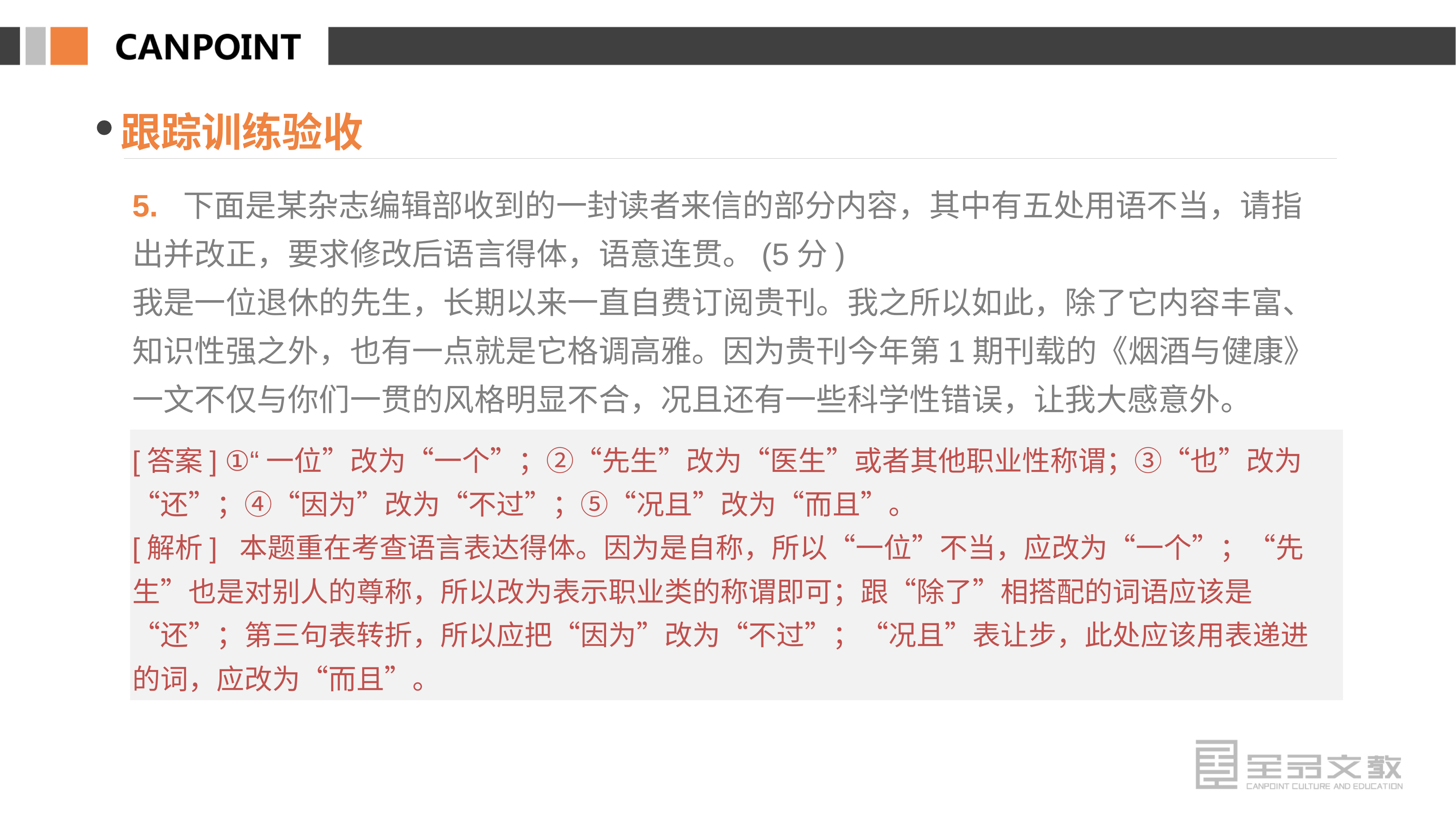

跟踪训练验收

5.  下面是某杂志编辑部收到的一封读者来信的部分内容，其中有五处用语不当，请指出并改正，要求修改后语言得体，语意连贯。(5分)
我是一位退休的先生，长期以来一直自费订阅贵刊。我之所以如此，除了它内容丰富、知识性强之外，也有一点就是它格调高雅。因为贵刊今年第1期刊载的《烟酒与健康》一文不仅与你们一贯的风格明显不合，况且还有一些科学性错误，让我大感意外。

[答案] ①“一位”改为“一个”；②“先生”改为“医生”或者其他职业性称谓；③“也”改为“还”；④“因为”改为“不过”；⑤“况且”改为“而且”。
[解析]  本题重在考查语言表达得体。因为是自称，所以“一位”不当，应改为“一个”；“先生”也是对别人的尊称，所以改为表示职业类的称谓即可；跟“除了”相搭配的词语应该是“还”；第三句表转折，所以应把“因为”改为“不过”；“况且”表让步，此处应该用表递进的词，应改为“而且”。